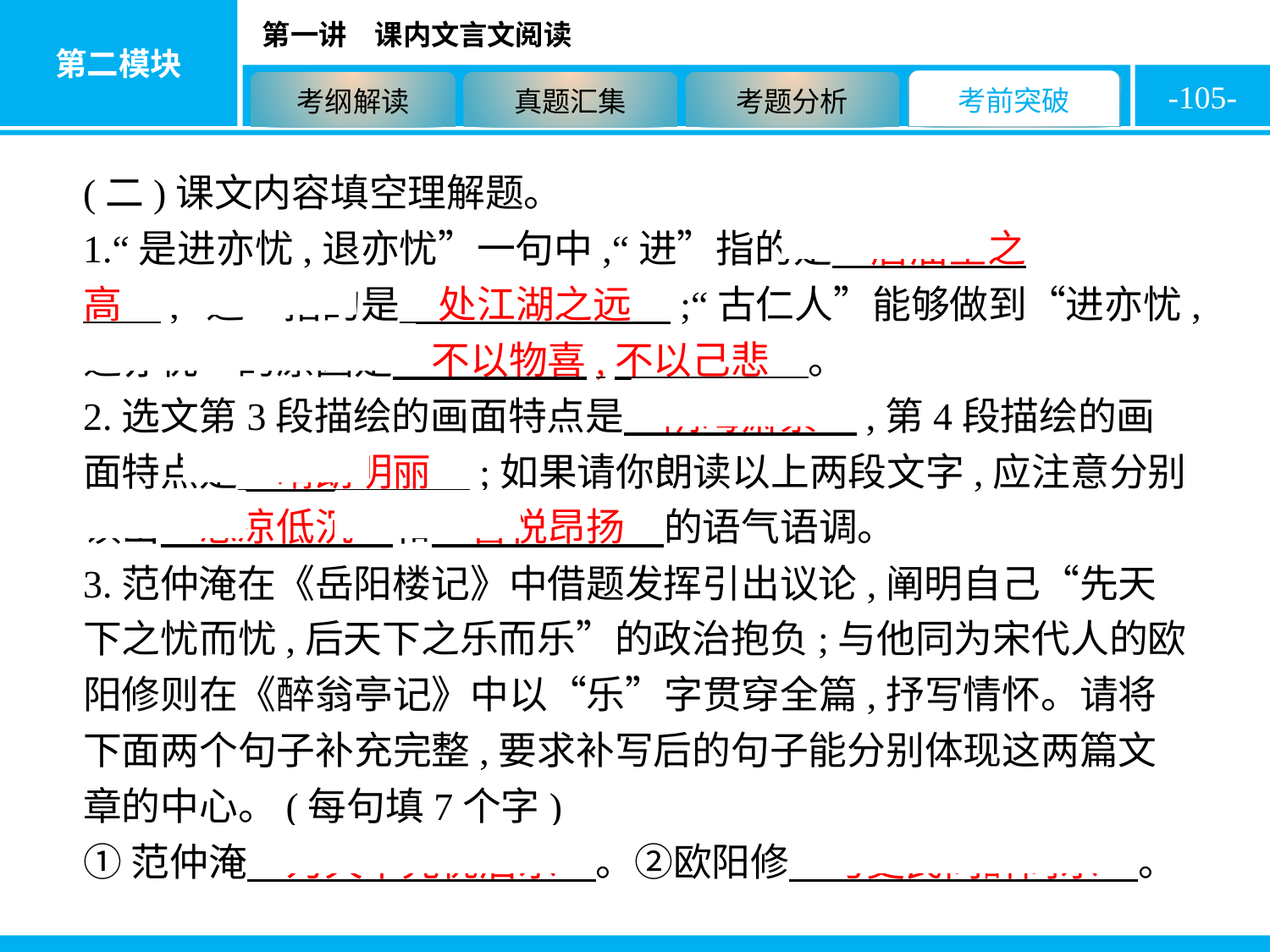

-105-
(二)课文内容填空理解题。
1.“是进亦忧,退亦忧”一句中,“进”指的是　居庙堂之高　,“退”指的是　处江湖之远　;“古仁人”能够做到“进亦忧,退亦忧”的原因是　不以物喜,不以己悲　。
2.选文第3段描绘的画面特点是　阴晦萧索　,第4段描绘的画面特点是　晴朗明丽　;如果请你朗读以上两段文字,应注意分别读出　悲凉低沉　和　喜悦昂扬　的语气语调。
3.范仲淹在《岳阳楼记》中借题发挥引出议论,阐明自己“先天下之忧而忧,后天下之乐而乐”的政治抱负;与他同为宋代人的欧阳修则在《醉翁亭记》中以“乐”字贯穿全篇,抒写情怀。请将下面两个句子补充完整,要求补写后的句子能分别体现这两篇文章的中心。(每句填7个字)
①范仲淹　为天下先忧后乐　。②欧阳修　与吏民同醉同乐　。